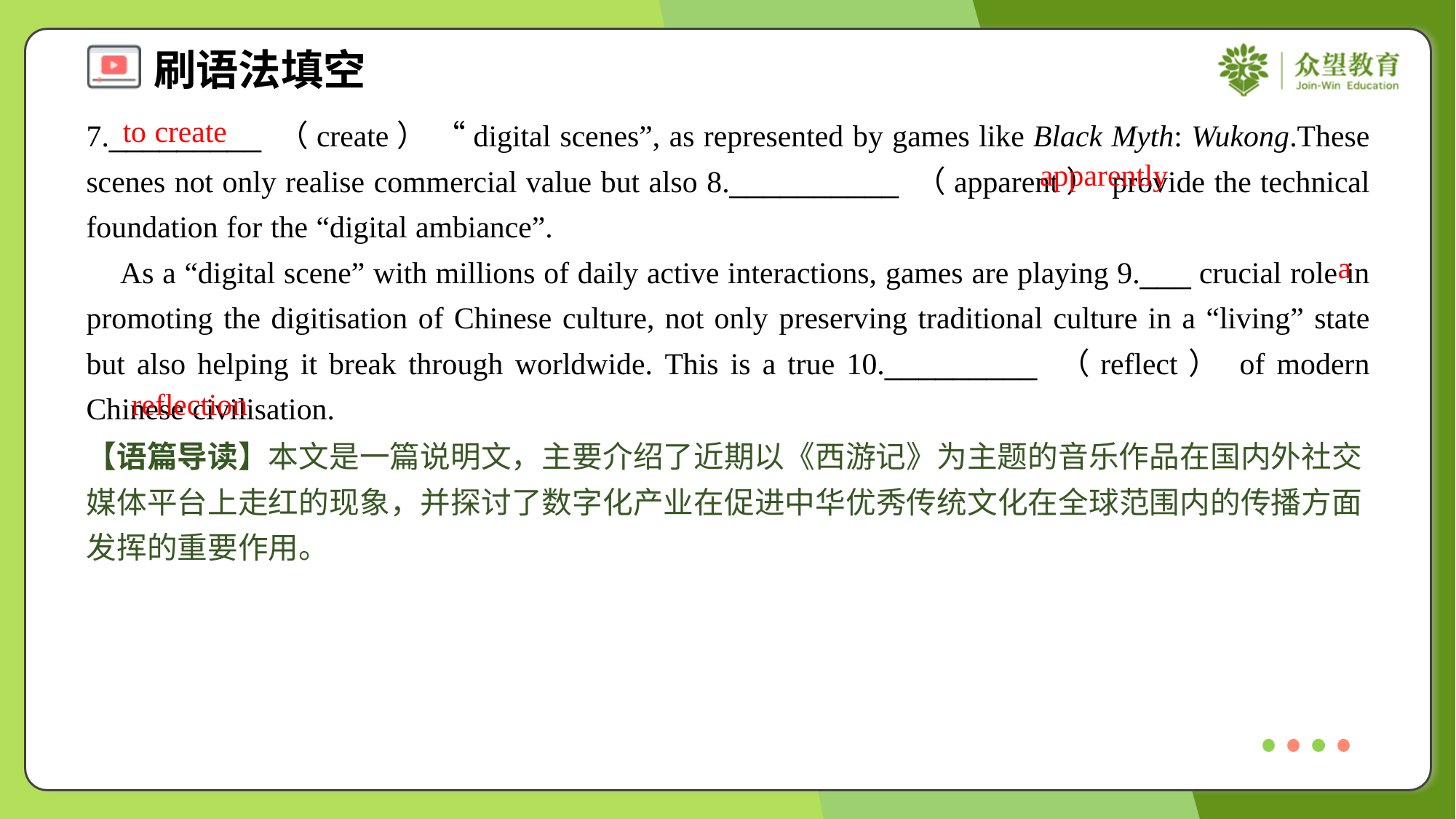

to create
7._________ （create） “digital scenes”, as represented by games like Black Myth: Wukong.These scenes not only realise commercial value but also 8.__________ （apparent） provide the technical foundation for the “digital ambiance”.
    As a “digital scene” with millions of daily active interactions, games are playing 9.___ crucial role in promoting the digitisation of Chinese culture, not only preserving traditional culture in a “living” state but also helping it break through worldwide. This is a true 10._________ （reflect） of modern Chinese civilisation.
apparently
a
reflection
【语篇导读】本文是一篇说明文，主要介绍了近期以《西游记》为主题的音乐作品在国内外社交媒体平台上走红的现象，并探讨了数字化产业在促进中华优秀传统文化在全球范围内的传播方面发挥的重要作用。